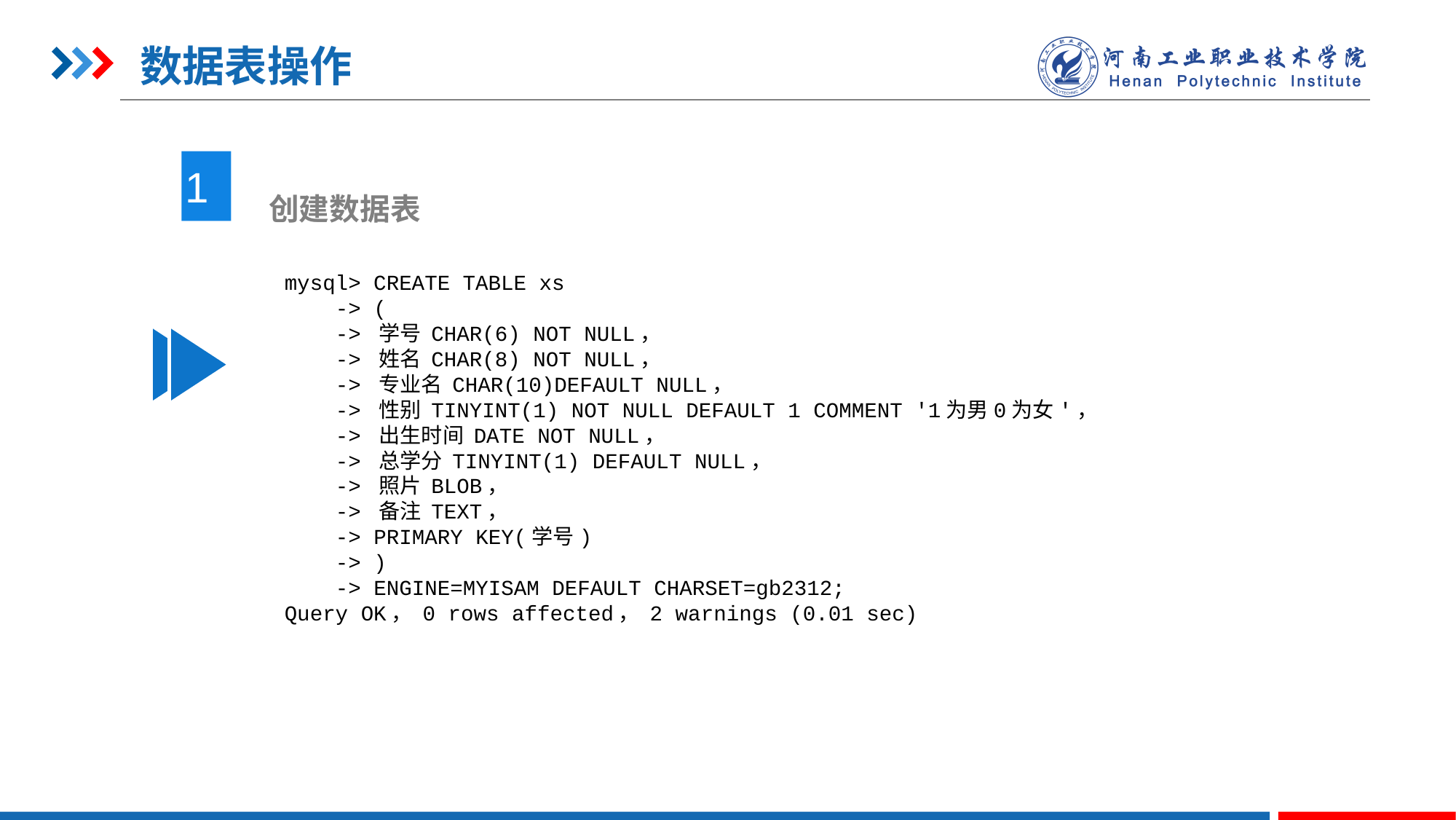

数据表操作

1
  创建数据表
mysql> CREATE TABLE xs
    -> (
    -> 学号 CHAR(6) NOT NULL，
    -> 姓名 CHAR(8) NOT NULL，
    -> 专业名 CHAR(10)DEFAULT NULL，
    -> 性别 TINYINT(1) NOT NULL DEFAULT 1 COMMENT '1为男0为女'，
    -> 出生时间 DATE NOT NULL，
    -> 总学分 TINYINT(1) DEFAULT NULL，
    -> 照片 BLOB，
    -> 备注 TEXT，
    -> PRIMARY KEY(学号)
    -> )
    -> ENGINE=MYISAM DEFAULT CHARSET=gb2312;
Query OK， 0 rows affected， 2 warnings (0.01 sec)